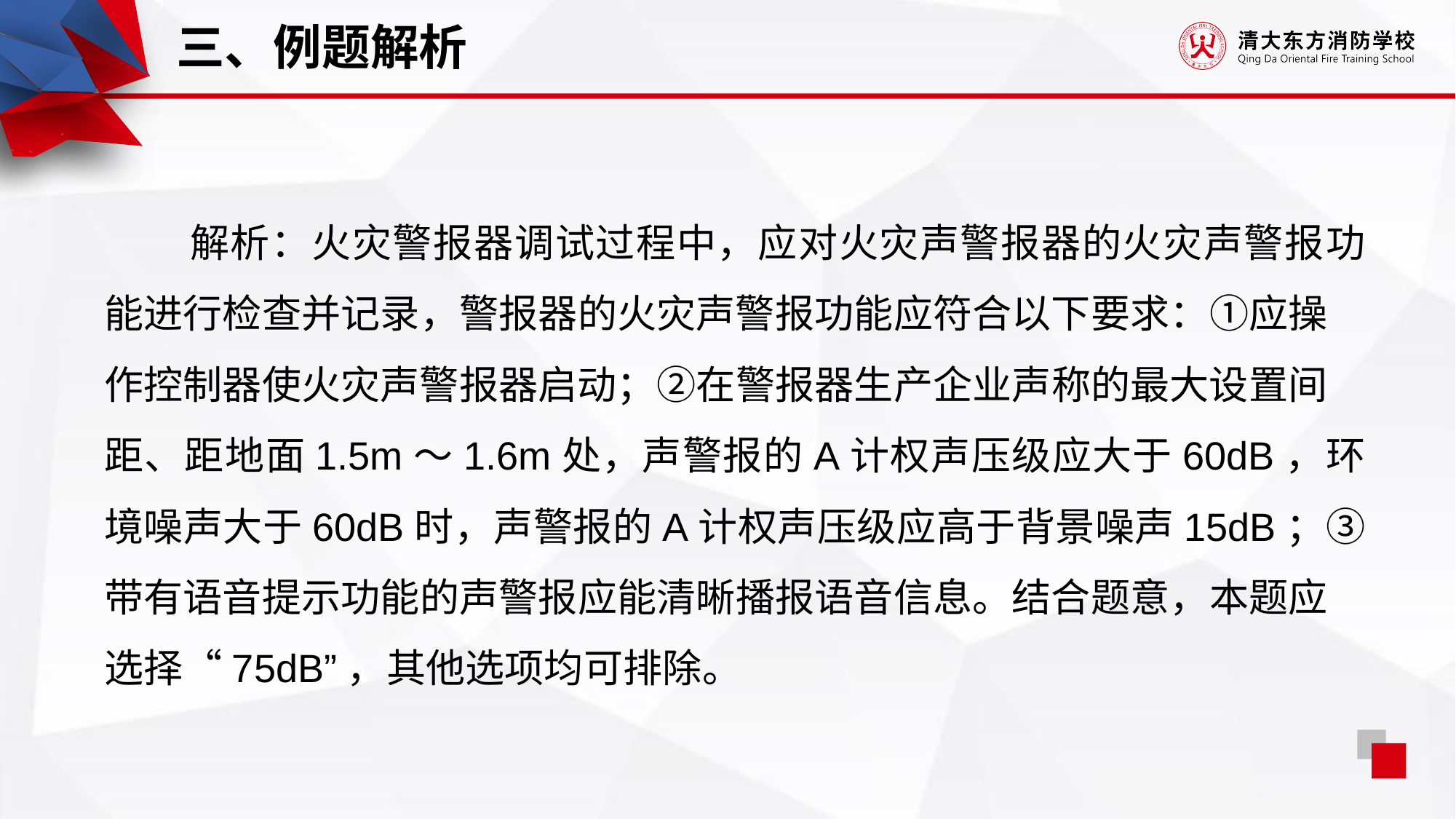

三、例题解析

解析：火灾警报器调试过程中，应对火灾声警报器的火灾声警报功能进行检查并记录，警报器的火灾声警报功能应符合以下要求：①应操作控制器使火灾声警报器启动；②在警报器生产企业声称的最大设置间距、距地面1.5m～1.6m处，声警报的A计权声压级应大于60dB，环境噪声大于60dB时，声警报的A计权声压级应高于背景噪声15dB；③带有语音提示功能的声警报应能清晰播报语音信息。结合题意，本题应选择“75dB”，其他选项均可排除。